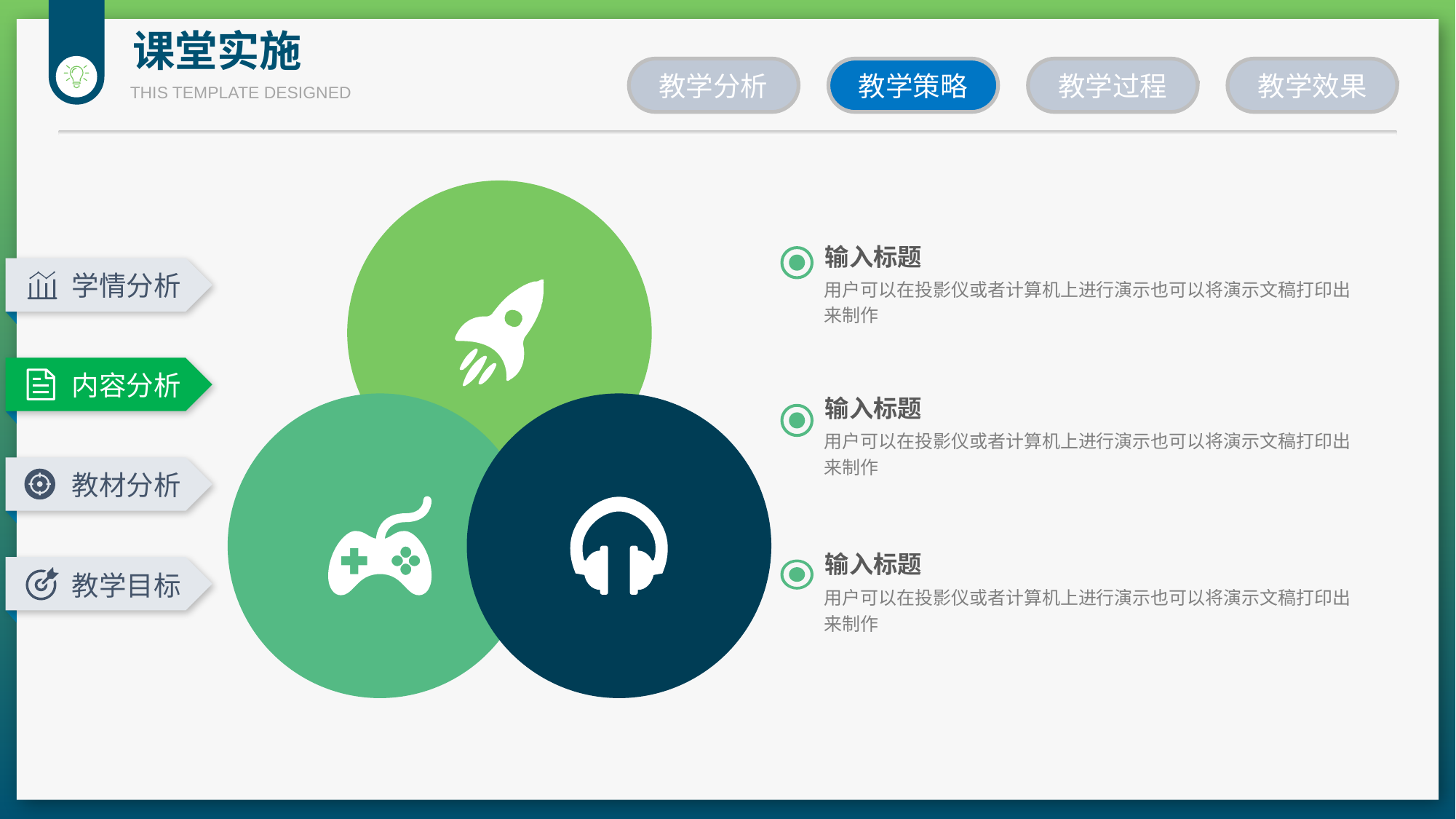

课堂实施

教学分析
教学策略
教学过程
教学效果

THIS TEMPLATE DESIGNED

输入标题

学情分析

用户可以在投影仪或者计算机上进行演示也可以将演示文稿打印出来制作

内容分析

输入标题

用户可以在投影仪或者计算机上进行演示也可以将演示文稿打印出来制作

教材分析

输入标题

教学目标

用户可以在投影仪或者计算机上进行演示也可以将演示文稿打印出来制作